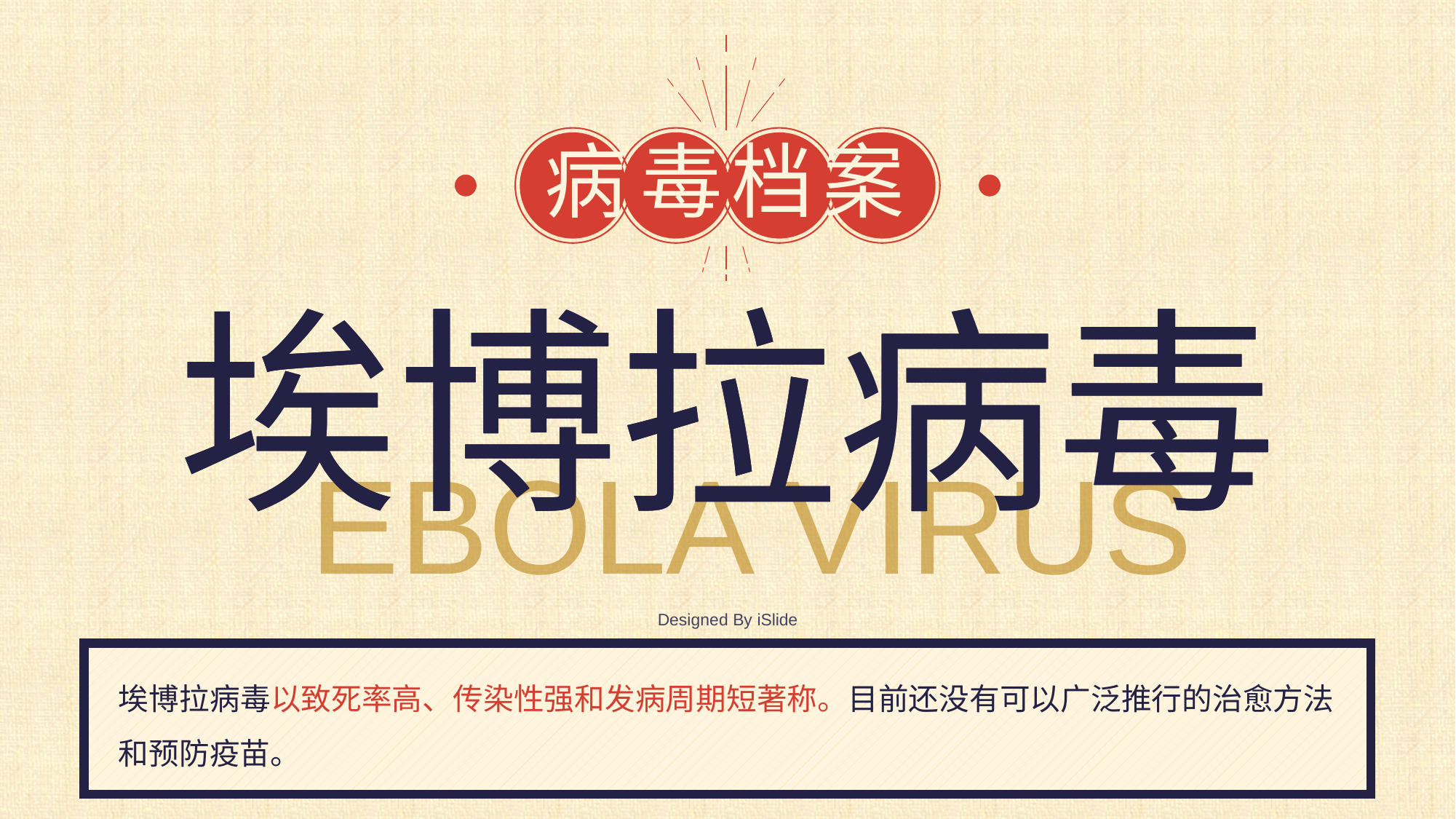

病  毒 档 案

埃 博拉病毒
埃博 拉病毒
E BOLA VIRUS
Designe d By iSlide
埃博拉 病毒以致死率高、传染性强和发病周期短著称。目前还没有可以广泛推行的治愈方法和预防疫苗。